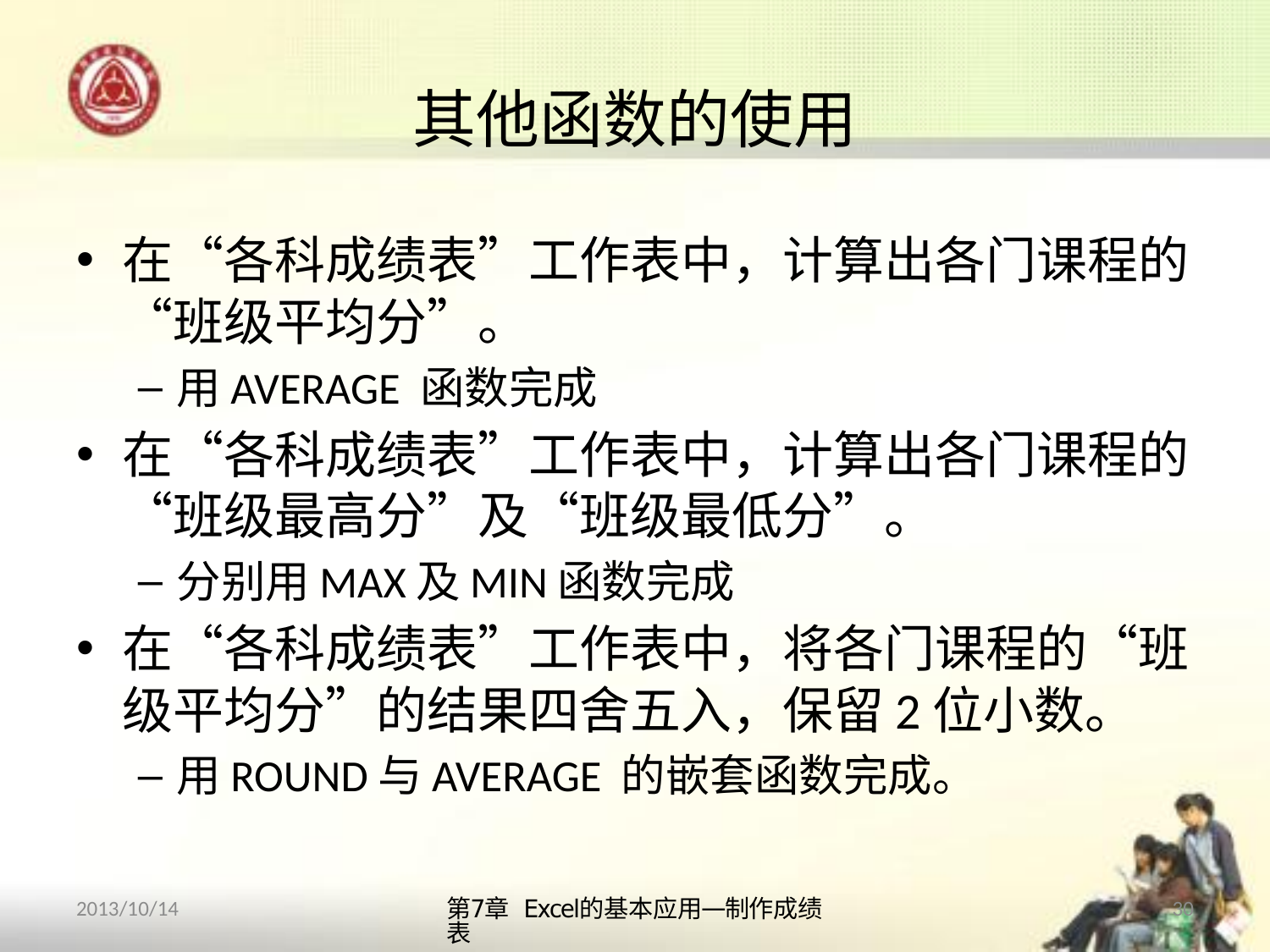

# 其他函数的使用
在“各科成绩表”工作表中，计算出各门课程的“班级平均分”。
用AVERAGE 函数完成
在“各科成绩表”工作表中，计算出各门课程的“班级最高分”及“班级最低分”。
分别用MAX及MIN函数完成
在“各科成绩表”工作表中，将各门课程的“班级平均分”的结果四舍五入，保留2位小数。
用ROUND与AVERAGE 的嵌套函数完成。
第7章  Excel的基本应用—制作成绩表
30
2013/10/14